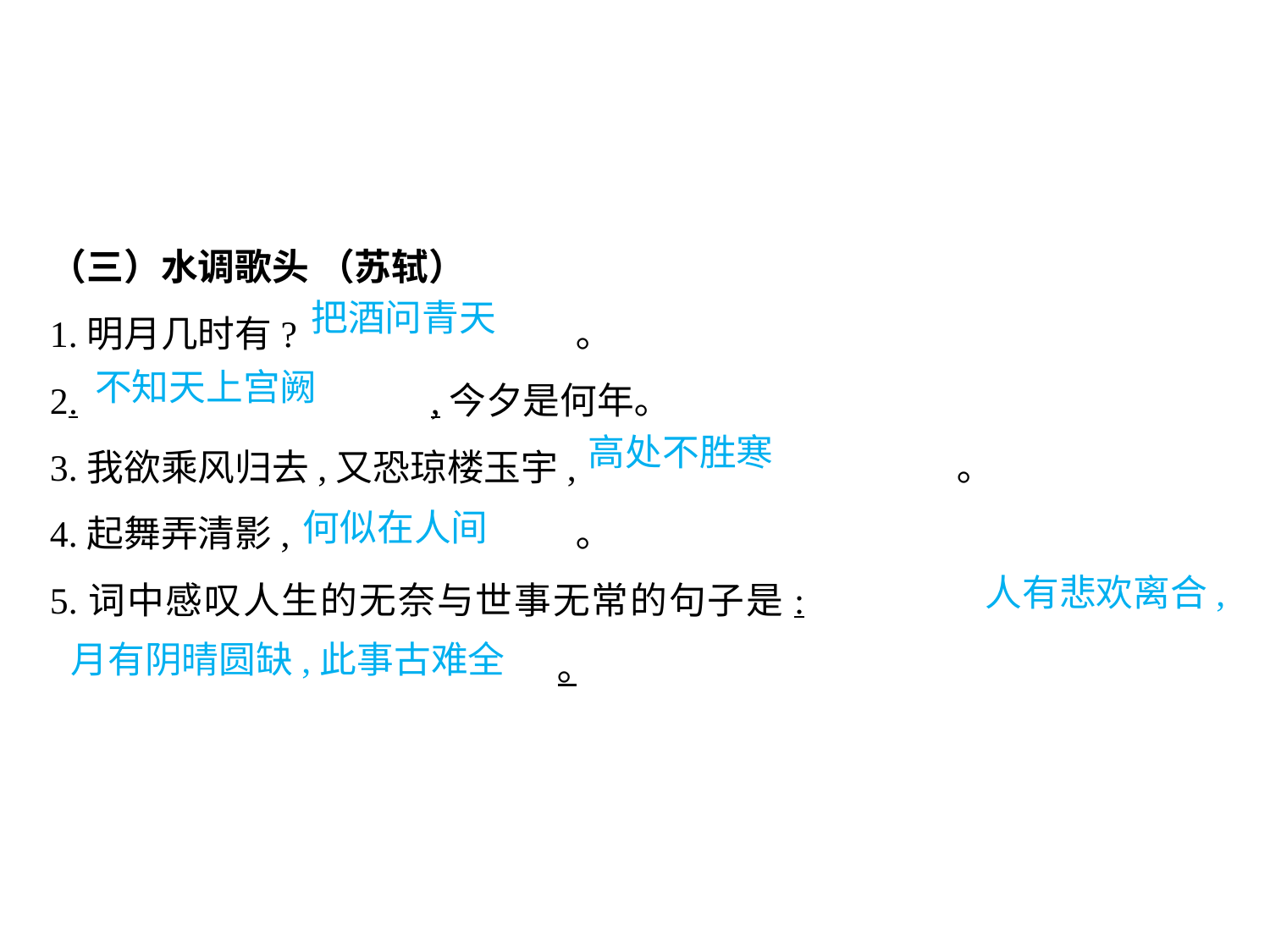

（三）水调歌头 （苏轼）
1.明月几时有?			 ｡
2.			,今夕是何年｡
3.我欲乘风归去,又恐琼楼玉宇,			 ｡
4.起舞弄清影,			 ｡
5.词中感叹人生的无奈与世事无常的句子是:								｡
把酒问青天
不知天上宫阙
高处不胜寒
何似在人间
							  人有悲欢离合,月有阴晴圆缺,此事古难全